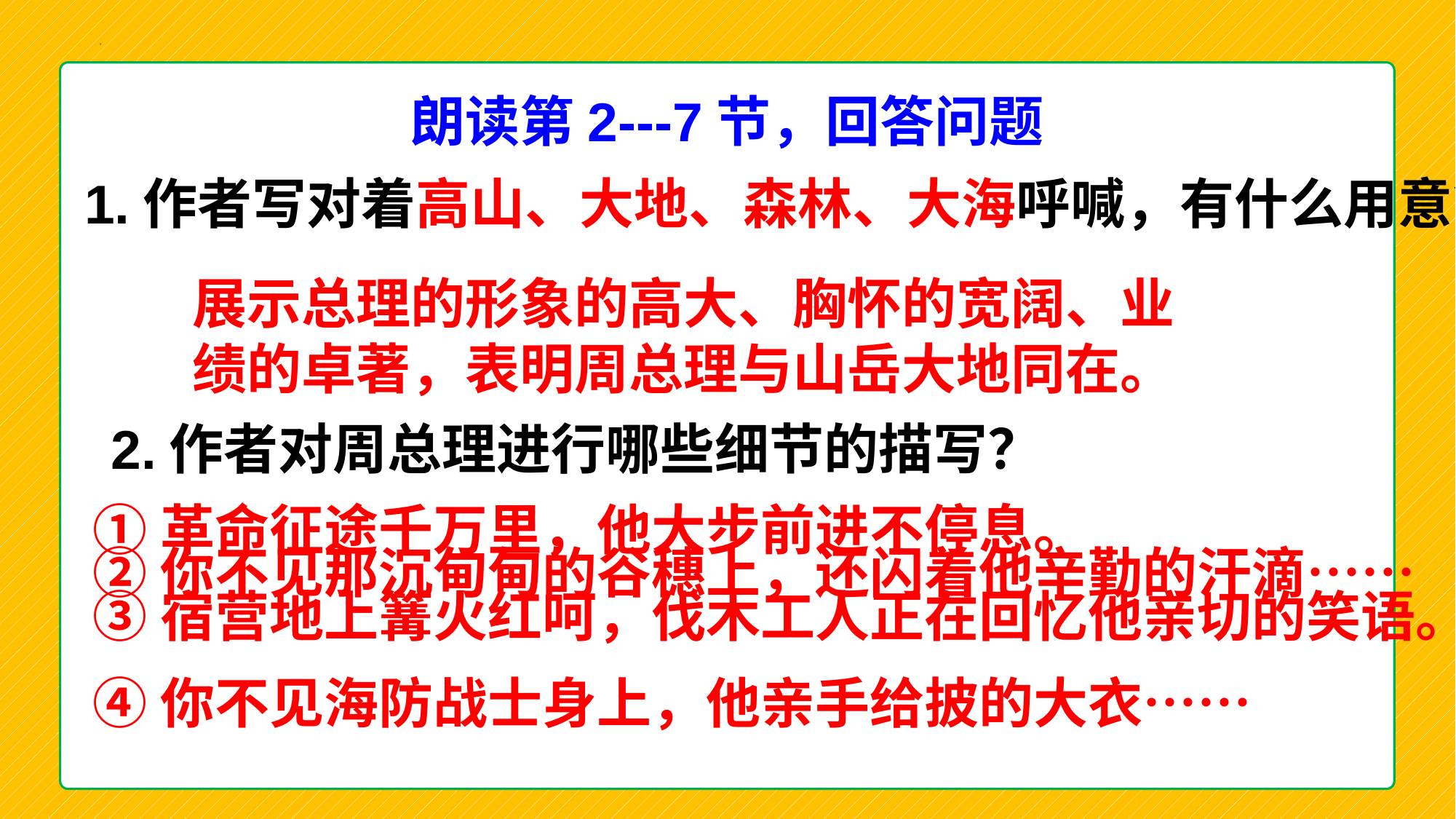

朗读第2---7节，回答问题
1.作者写对着高山、大地、森林、大海呼喊，有什么用意？
展示总理的形象的高大、胸怀的宽阔、业绩的卓著，表明周总理与山岳大地同在。
2.作者对周总理进行哪些细节的描写？
①革命征途千万里，他大步前进不停息。
②你不见那沉甸甸的谷穗上，还闪着他辛勤的汗滴……
③宿营地上篝火红呵，伐木工人正在回忆他亲切的笑语。
④你不见海防战士身上，他亲手给披的大衣……